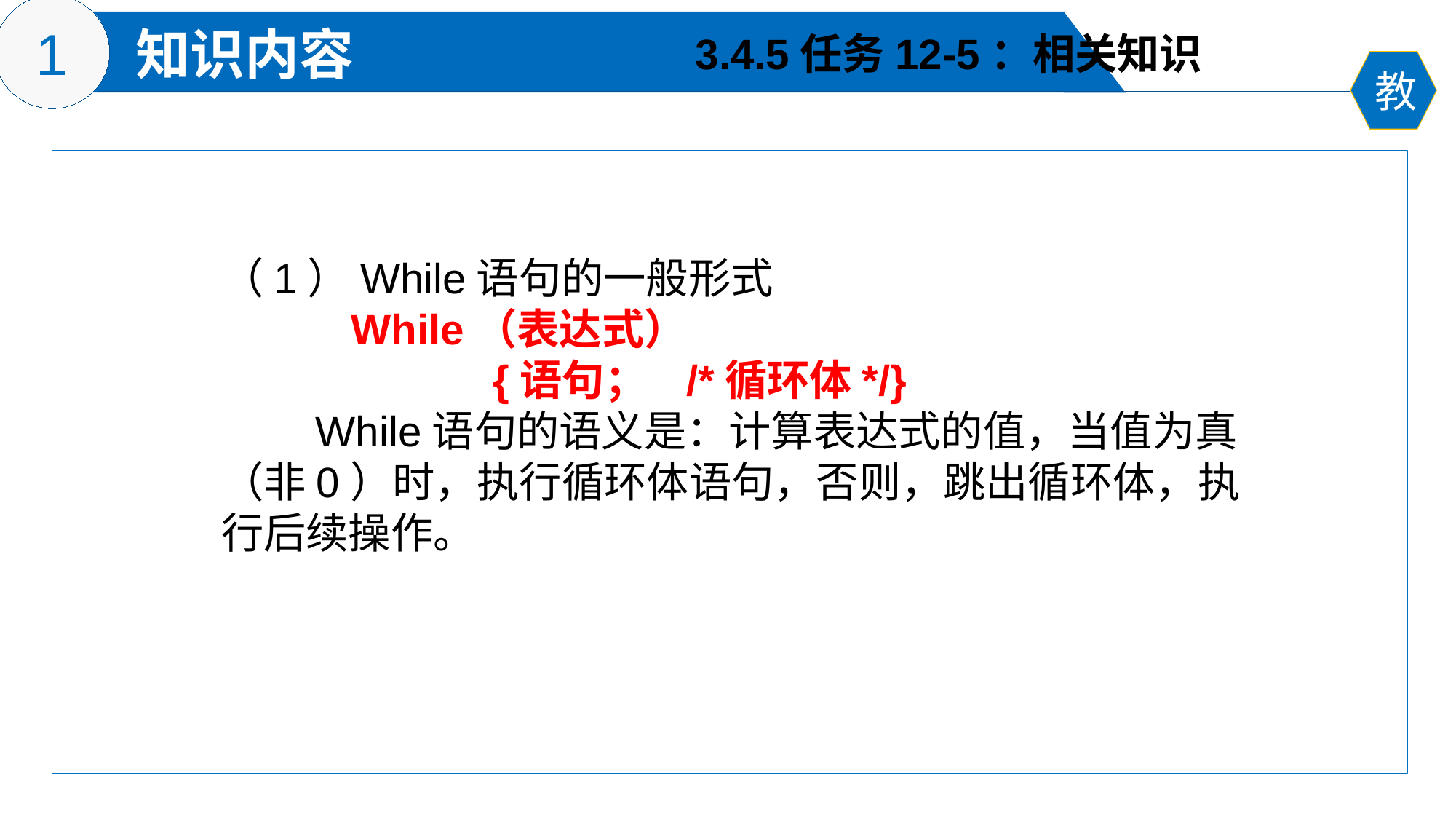

3.4.5任务12-5：相关知识

（1）While语句的一般形式
           While（表达式）
                       {语句；   /*循环体*/}
        While语句的语义是：计算表达式的值，当值为真（非0）时，执行循环体语句，否则，跳出循环体，执行后续操作。